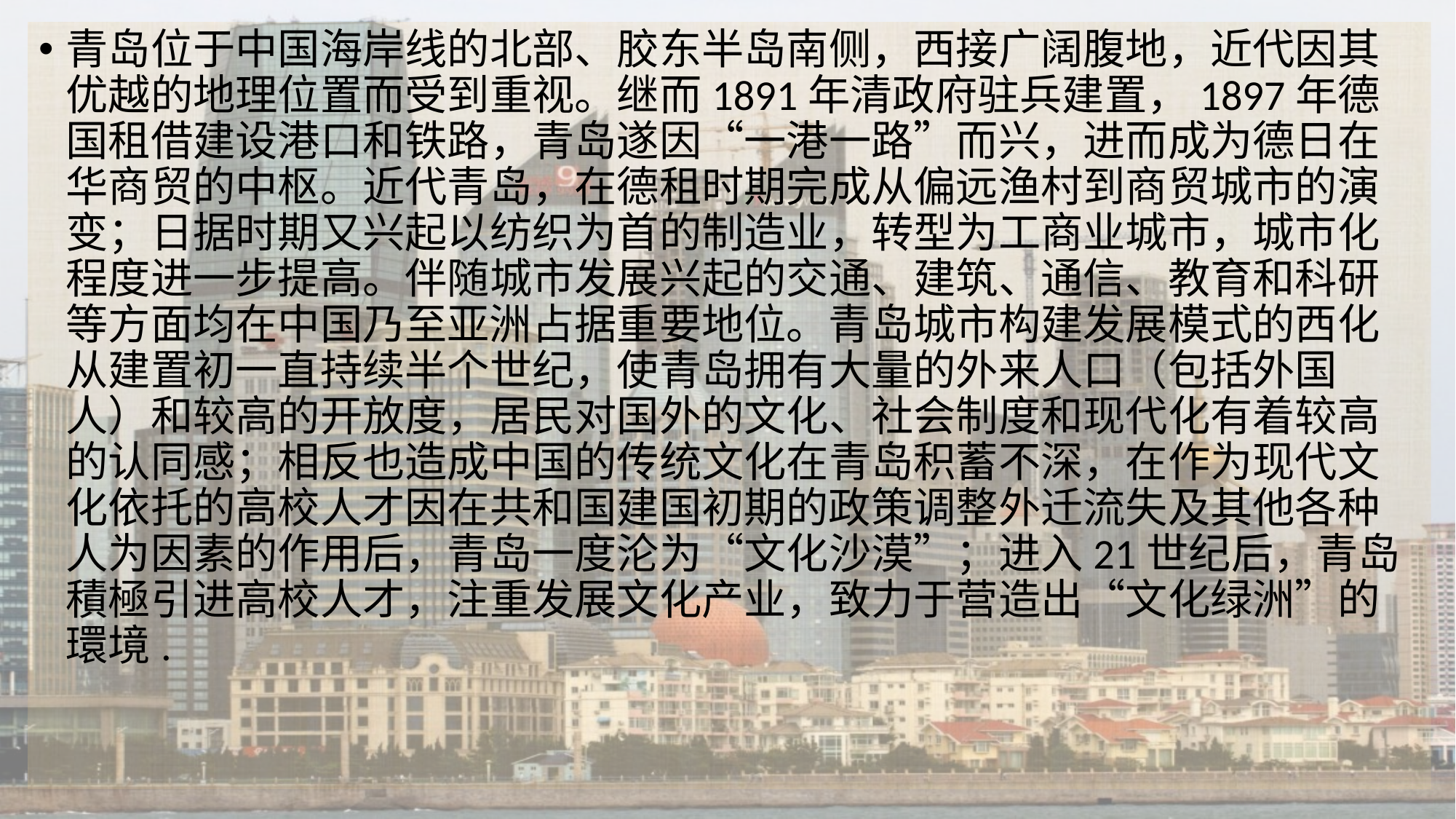

青岛位于中国海岸线的北部、胶东半岛南侧，西接广阔腹地，近代因其优越的地理位置而受到重视。继而1891年清政府驻兵建置，1897年德国租借建设港口和铁路，青岛遂因“一港一路”而兴，进而成为德日在华商贸的中枢。近代青岛，在德租时期完成从偏远渔村到商贸城市的演变；日据时期又兴起以纺织为首的制造业，转型为工商业城市，城市化程度进一步提高。伴随城市发展兴起的交通、建筑、通信、教育和科研等方面均在中国乃至亚洲占据重要地位。青岛城市构建发展模式的西化从建置初一直持续半个世纪，使青岛拥有大量的外来人口（包括外国人）和较高的开放度，居民对国外的文化、社会制度和现代化有着较高的认同感；相反也造成中国的传统文化在青岛积蓄不深，在作为现代文化依托的高校人才因在共和国建国初期的政策调整外迁流失及其他各种人为因素的作用后，青岛一度沦为“文化沙漠”；进入21世纪后，青岛積極引进高校人才，注重发展文化产业，致力于营造出“文化绿洲”的環境.